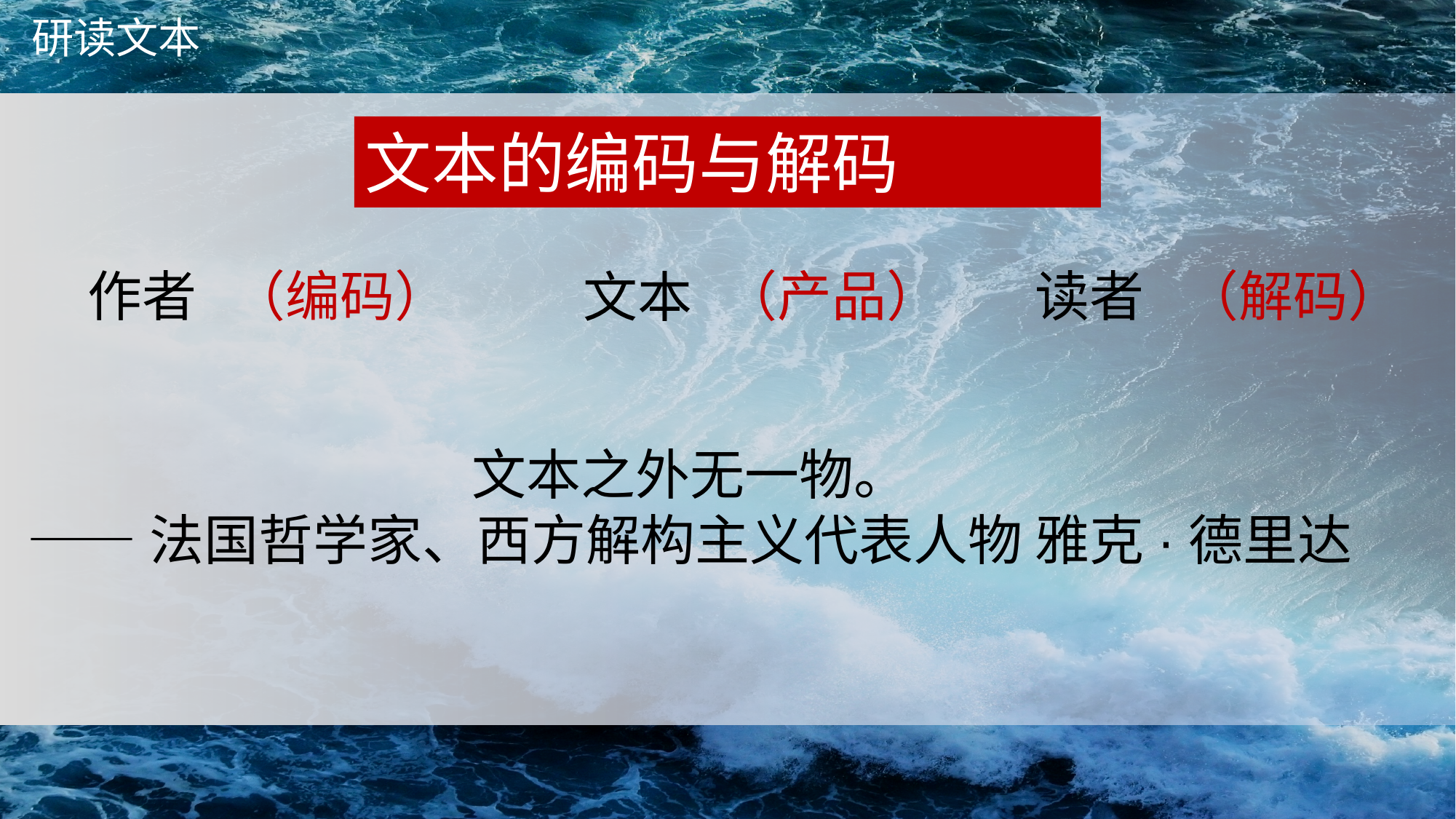

文本的编码与解码
读者
（解码）
（产品）
（编码）
作者
文本
文本之外无一物。
——法国哲学家、西方解构主义代表人物 雅克·德里达